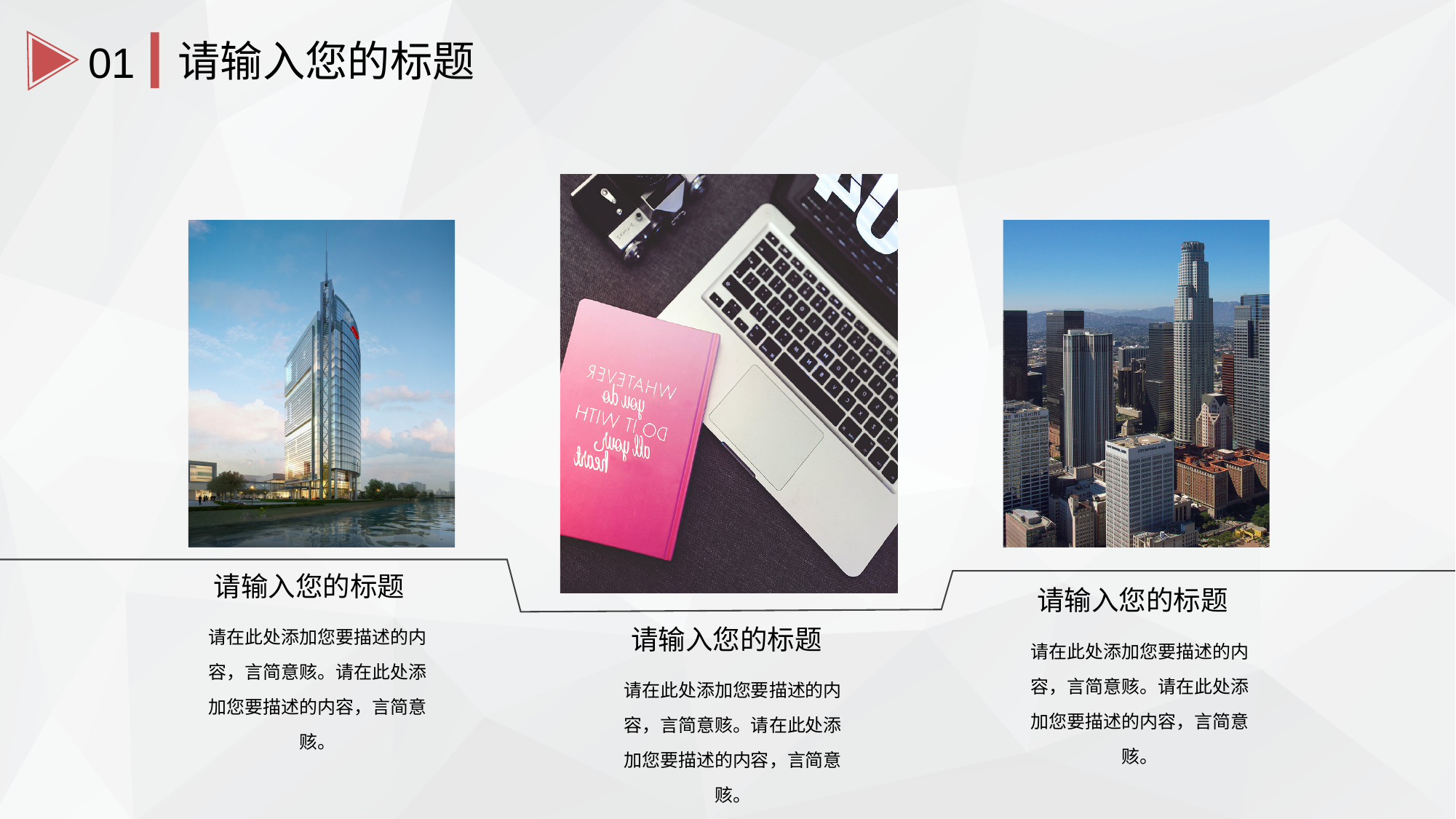

请输入您的标题
01

请输入您的标题
请输入您的标题
请在此处添加您要描述的内容，言简意赅。请在此处添加您要描述的内容，言简意赅。
请输入您的标题
请在此处添加您要描述的内容，言简意赅。请在此处添加您要描述的内容，言简意赅。
请在此处添加您要描述的内容，言简意赅。请在此处添加您要描述的内容，言简意赅。